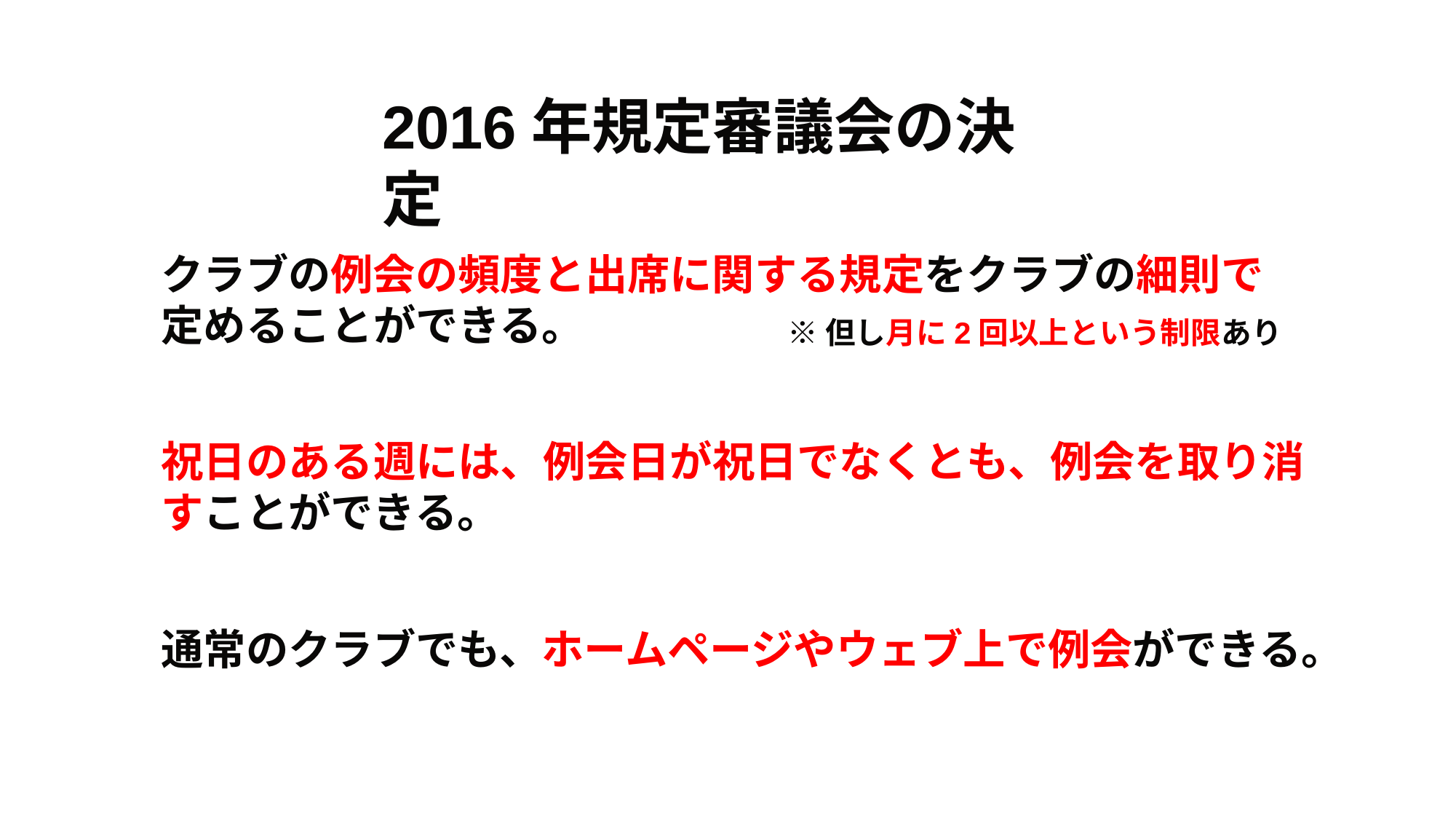

2016年規定審議会の決定
クラブの例会の頻度と出席に関する規定をクラブの細則で定めることができる。
※但し月に2回以上という制限あり
祝日のある週には、例会日が祝日でなくとも、例会を取り消すことができる。
通常のクラブでも、ホームページやウェブ上で例会ができる。